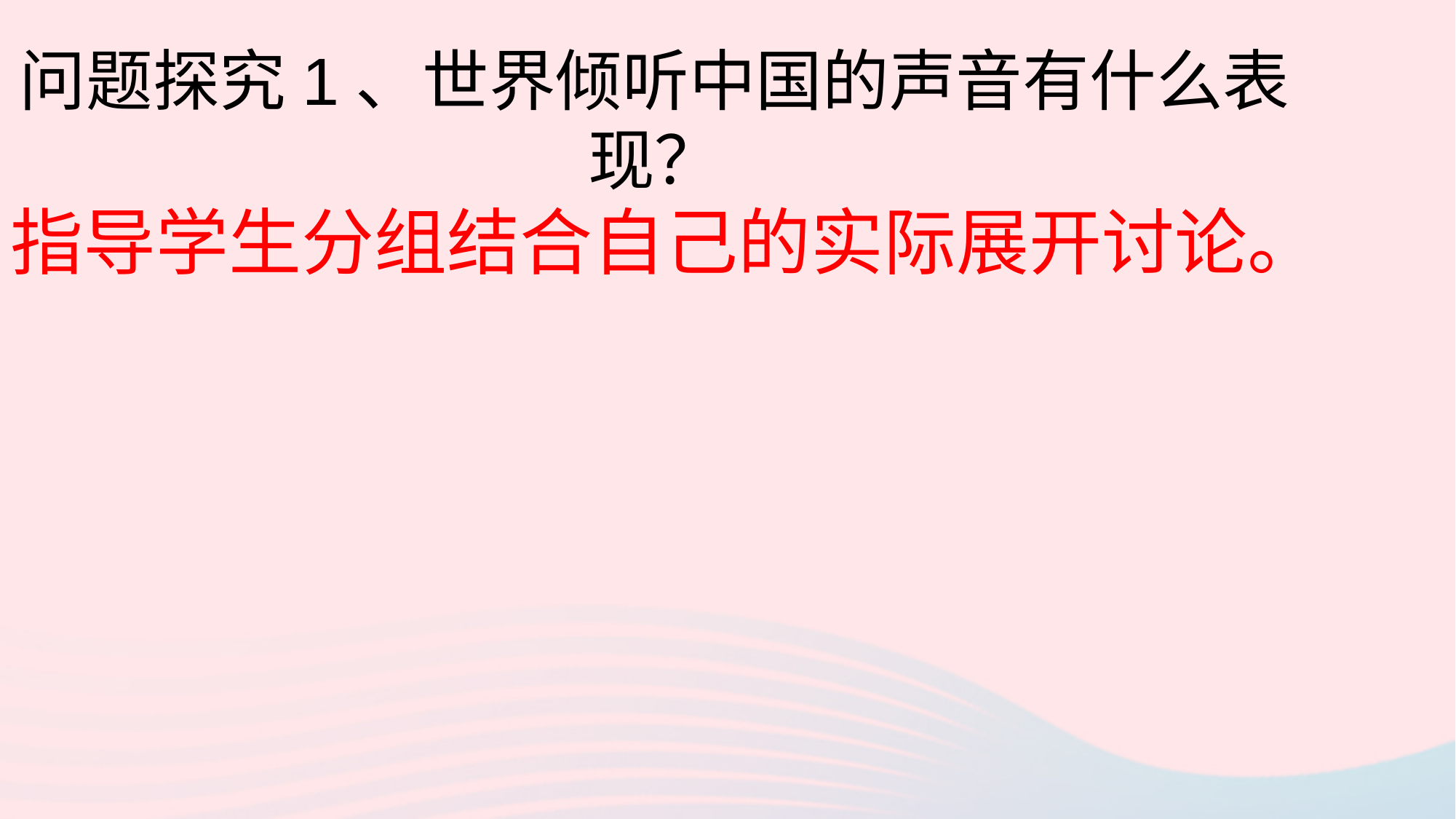

问题探究1、世界倾听中国的声音有什么表现？
指导学生分组结合自己的实际展开讨论。